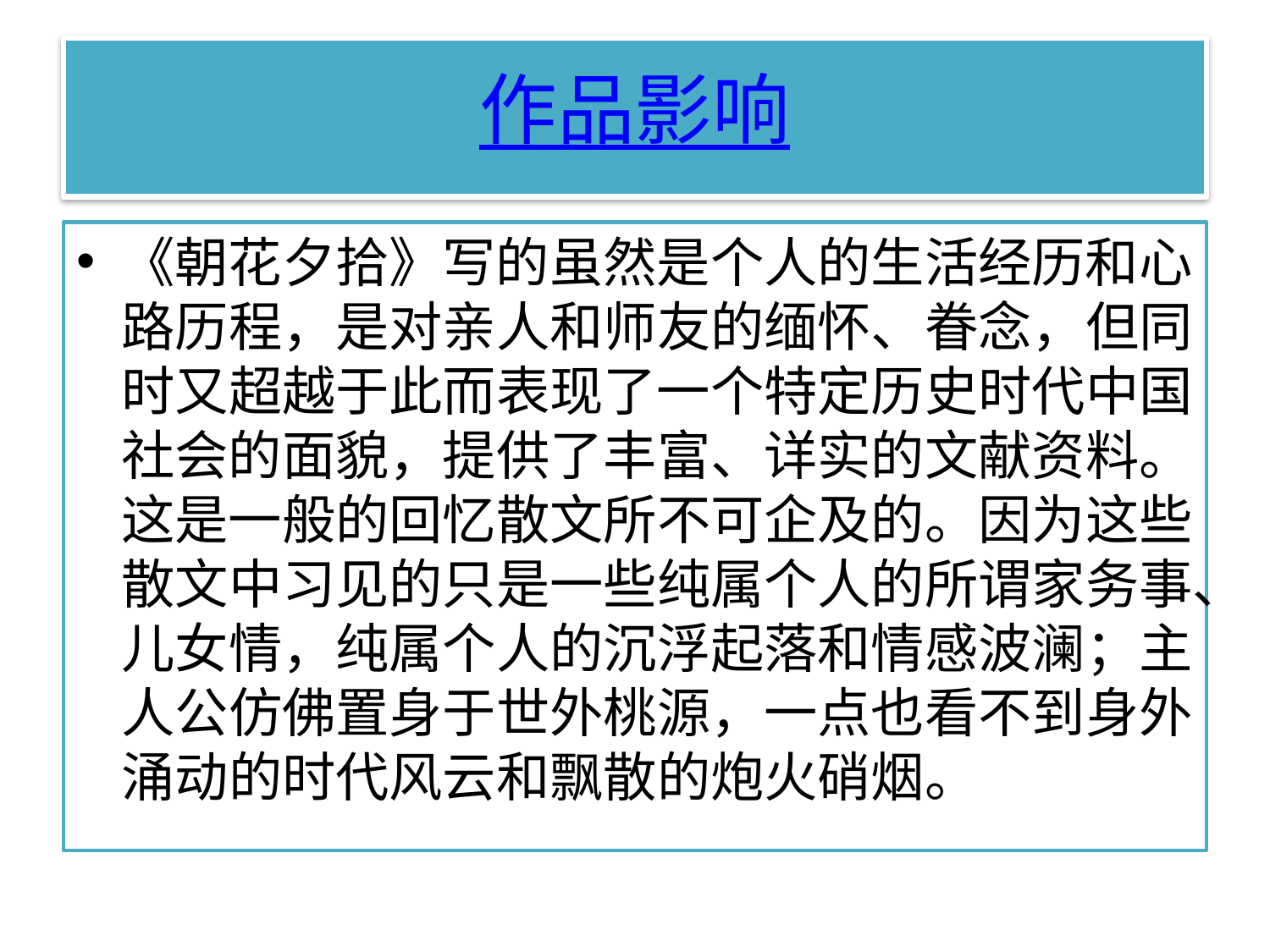

# 作品影响
《朝花夕拾》写的虽然是个人的生活经历和心路历程，是对亲人和师友的缅怀、眷念，但同时又超越于此而表现了一个特定历史时代中国社会的面貌，提供了丰富、详实的文献资料。这是一般的回忆散文所不可企及的。因为这些散文中习见的只是一些纯属个人的所谓家务事、儿女情，纯属个人的沉浮起落和情感波澜；主人公仿佛置身于世外桃源，一点也看不到身外涌动的时代风云和飘散的炮火硝烟。